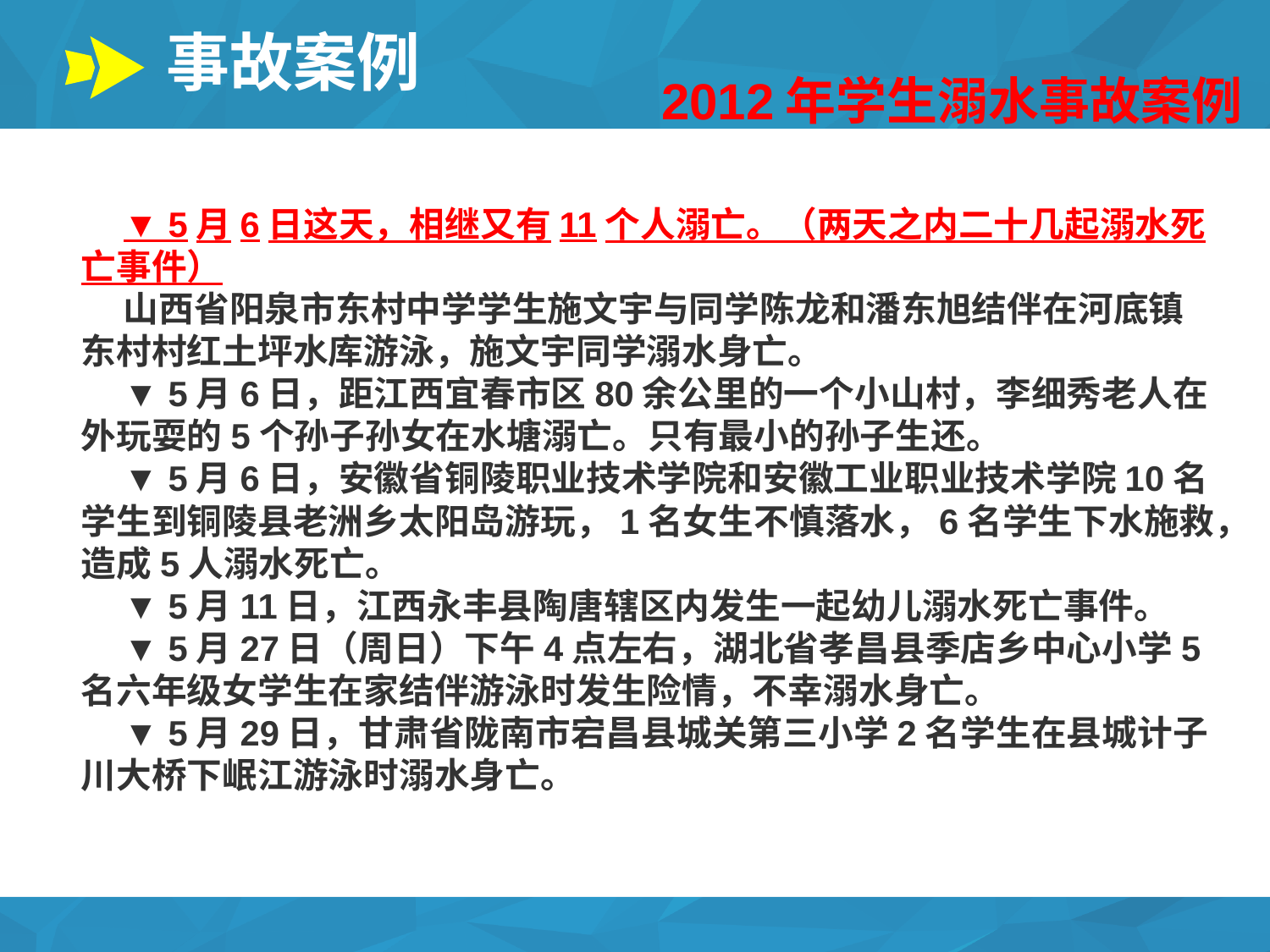

事故案例
2012年学生溺水事故案例
▼ 5月6日这天，相继又有11个人溺亡。（两天之内二十几起溺水死亡事件）
山西省阳泉市东村中学学生施文宇与同学陈龙和潘东旭结伴在河底镇东村村红土坪水库游泳，施文宇同学溺水身亡。
▼ 5月6日，距江西宜春市区80余公里的一个小山村，李细秀老人在外玩耍的5个孙子孙女在水塘溺亡。只有最小的孙子生还。
▼ 5月6日，安徽省铜陵职业技术学院和安徽工业职业技术学院10名学生到铜陵县老洲乡太阳岛游玩，1名女生不慎落水，6名学生下水施救，造成5人溺水死亡。
▼ 5月11日，江西永丰县陶唐辖区内发生一起幼儿溺水死亡事件。
▼ 5月27日（周日）下午4点左右，湖北省孝昌县季店乡中心小学5名六年级女学生在家结伴游泳时发生险情，不幸溺水身亡。
▼ 5月29日，甘肃省陇南市宕昌县城关第三小学2名学生在县城计子川大桥下岷江游泳时溺水身亡。